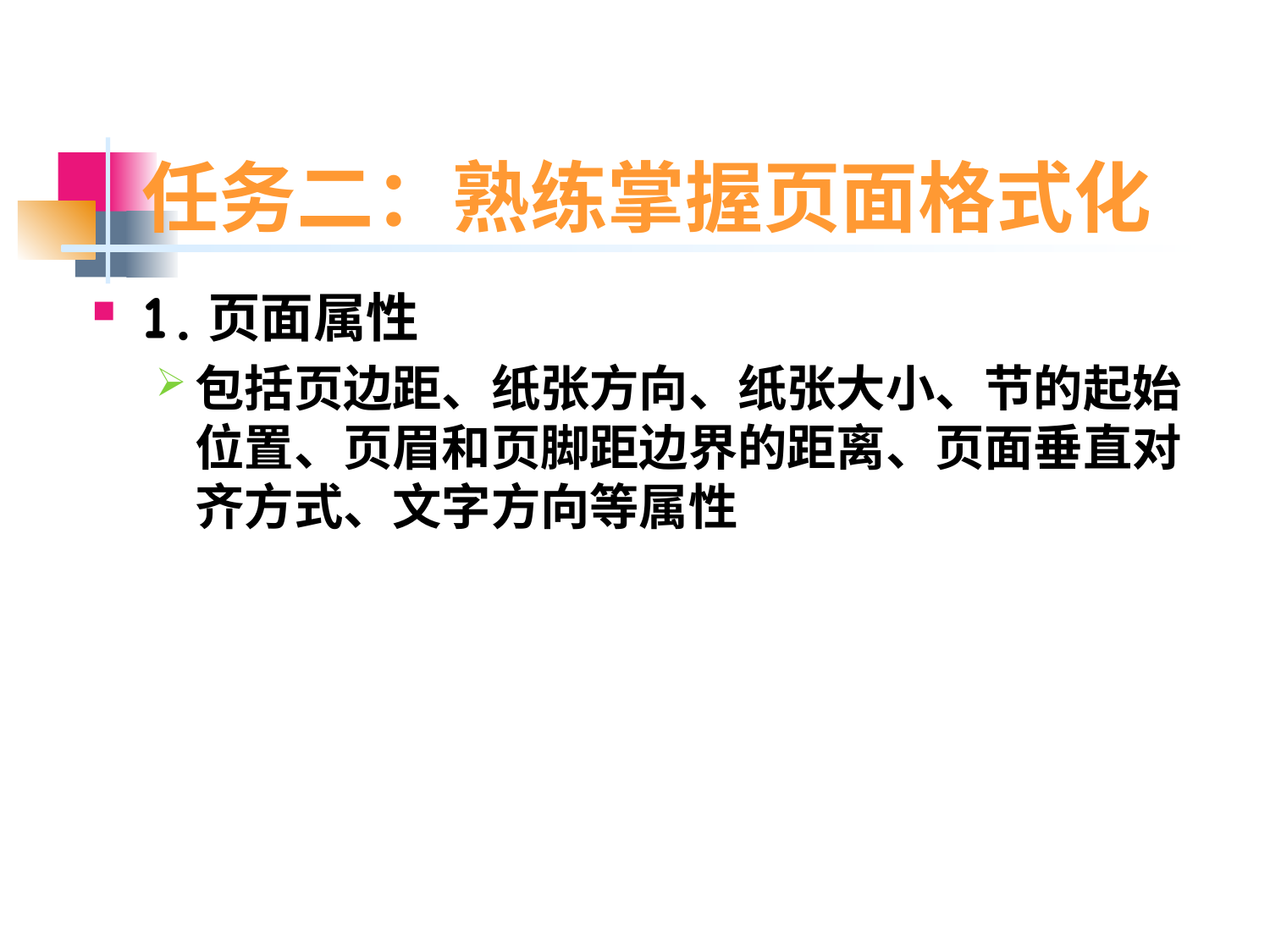

# 任务二：熟练掌握页面格式化
1.页面属性
包括页边距、纸张方向、纸张大小、节的起始位置、页眉和页脚距边界的距离、页面垂直对齐方式、文字方向等属性